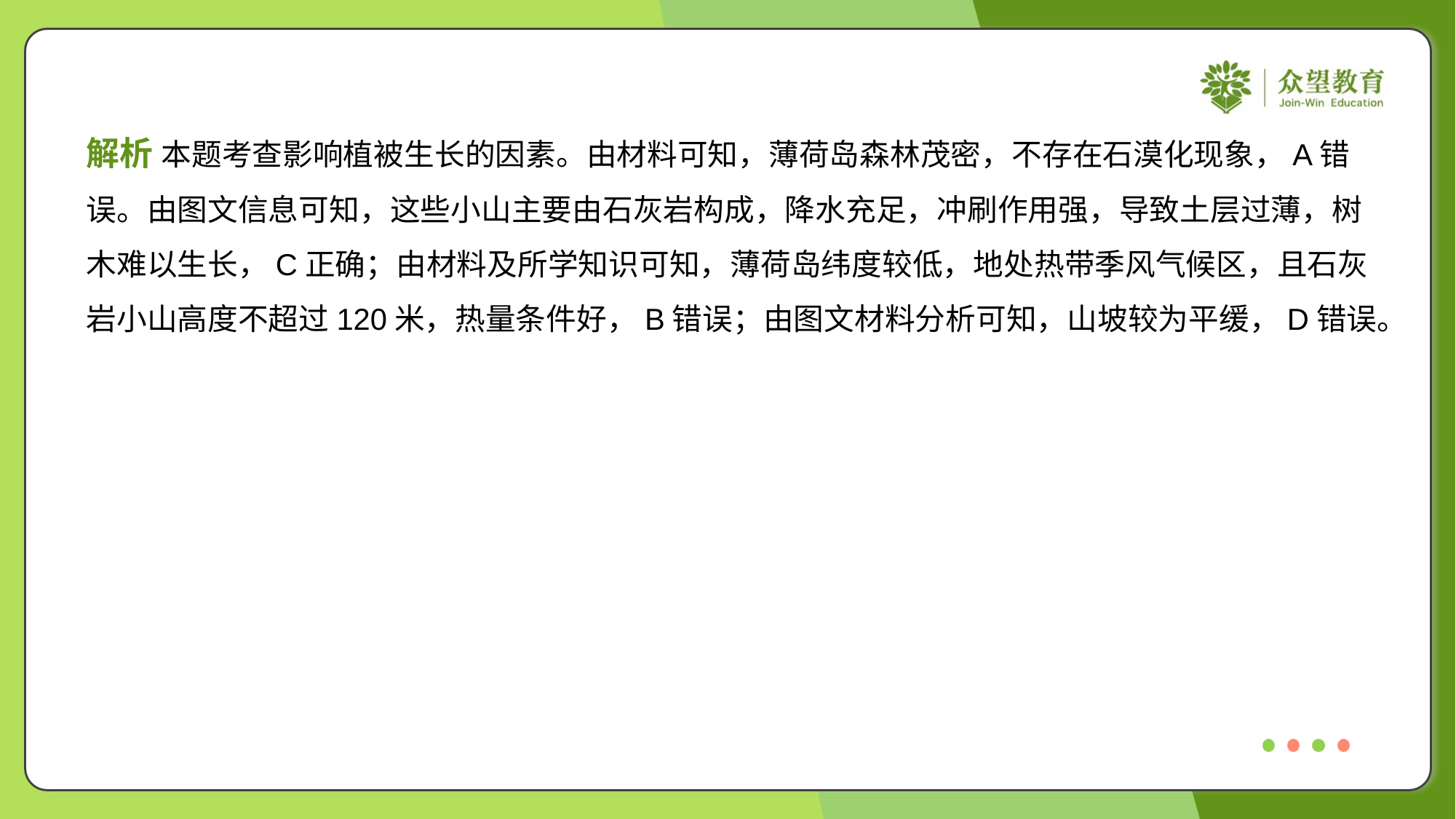

解析 本题考查影响植被生长的因素。由材料可知，薄荷岛森林茂密，不存在石漠化现象，A错
误。由图文信息可知，这些小山主要由石灰岩构成，降水充足，冲刷作用强，导致土层过薄，树
木难以生长，C正确；由材料及所学知识可知，薄荷岛纬度较低，地处热带季风气候区，且石灰
岩小山高度不超过120米，热量条件好，B错误；由图文材料分析可知，山坡较为平缓，D错误。